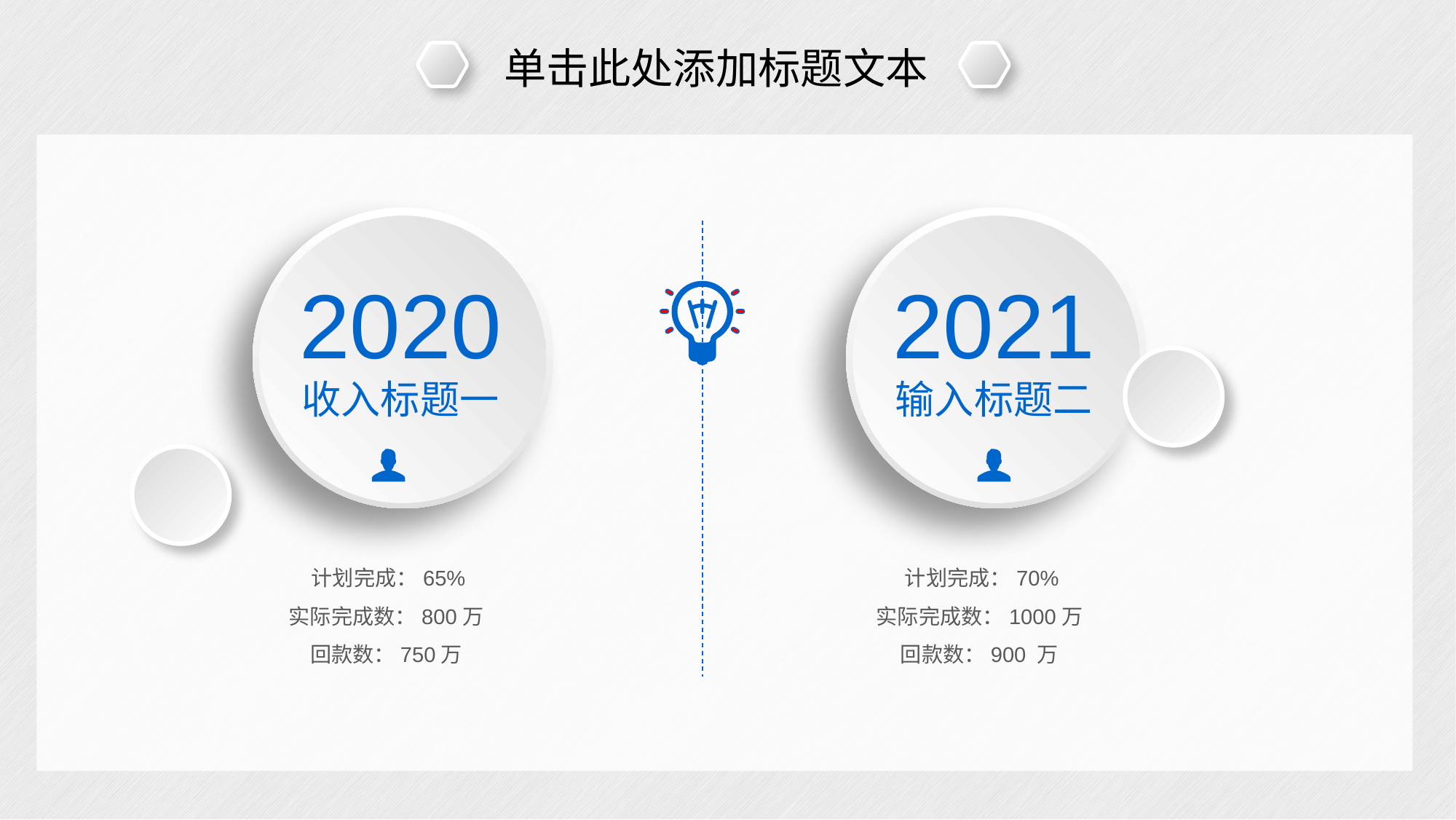

单击此处添加标题文本

2020
收入标题一

2021
输入标题二

计划完成：65%
实际完成数：800万
回款数：750万
计划完成：70%
实际完成数：1000万
回款数：900 万